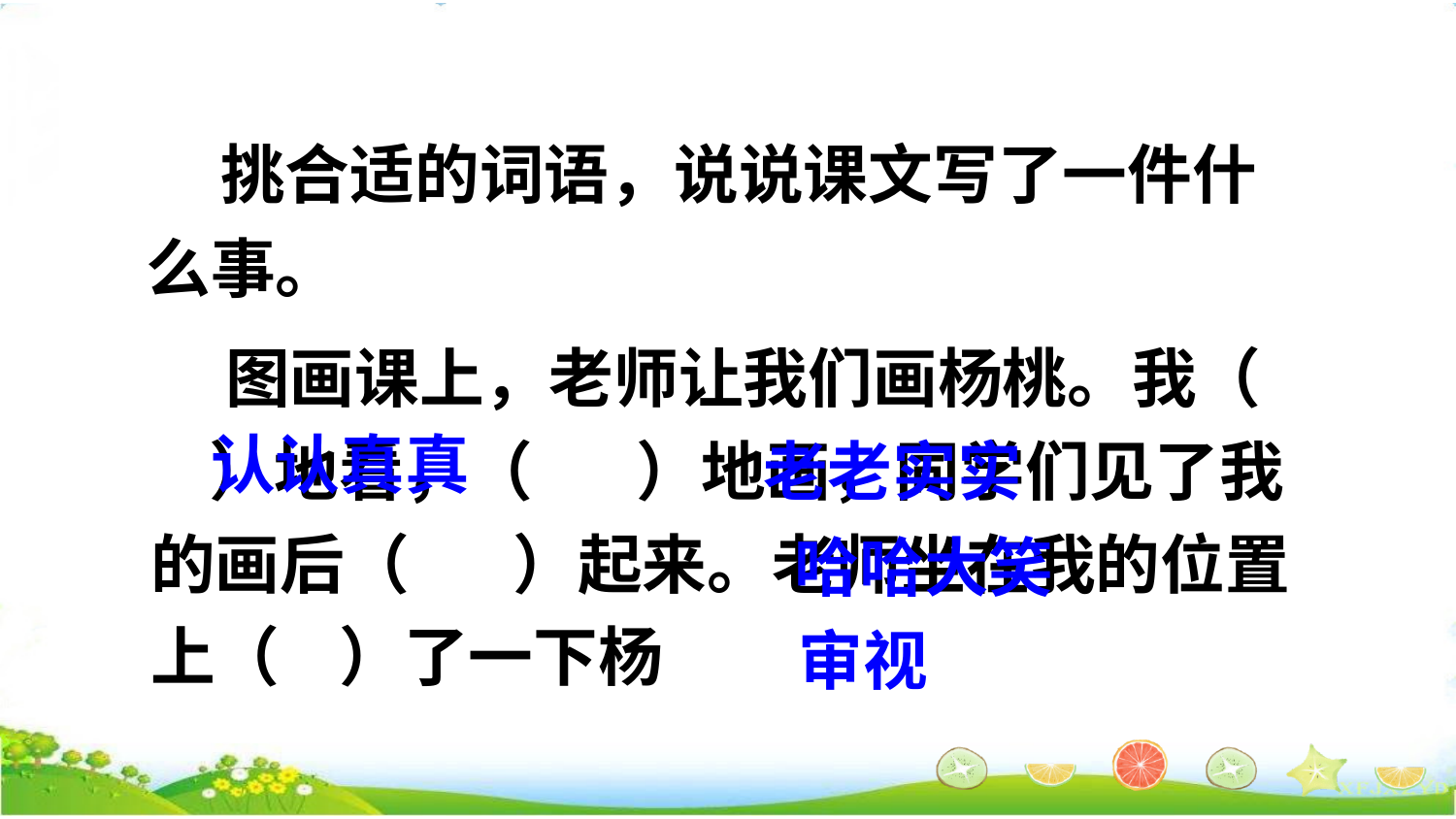

挑合适的词语，说说课文写了一件什么事。
    图画课上，老师让我们画杨桃。我（       ）地看，（       ）地画，同学们见了我的画后（       ）起来。老师坐在我的位置上（    ）了一下杨
认认真真
老老实实
哈哈大笑
审视